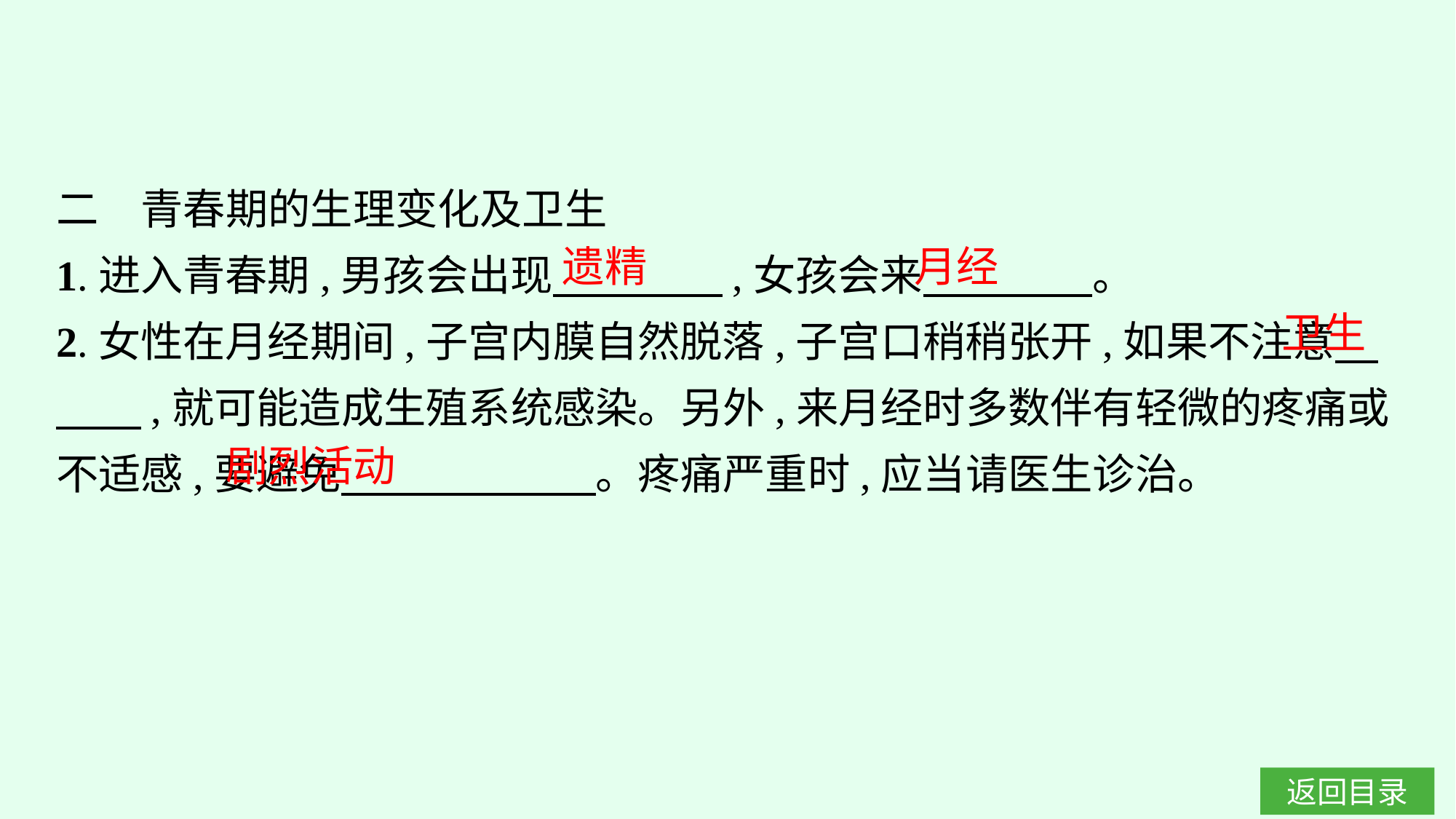

二　青春期的生理变化及卫生
1.进入青春期,男孩会出现　　　　,女孩会来　　　　。
2.女性在月经期间,子宫内膜自然脱落,子宫口稍稍张开,如果不注意　　　,就可能造成生殖系统感染。另外,来月经时多数伴有轻微的疼痛或不适感,要避免　　　　　　。疼痛严重时,应当请医生诊治。
遗精
月经
卫生
剧烈活动